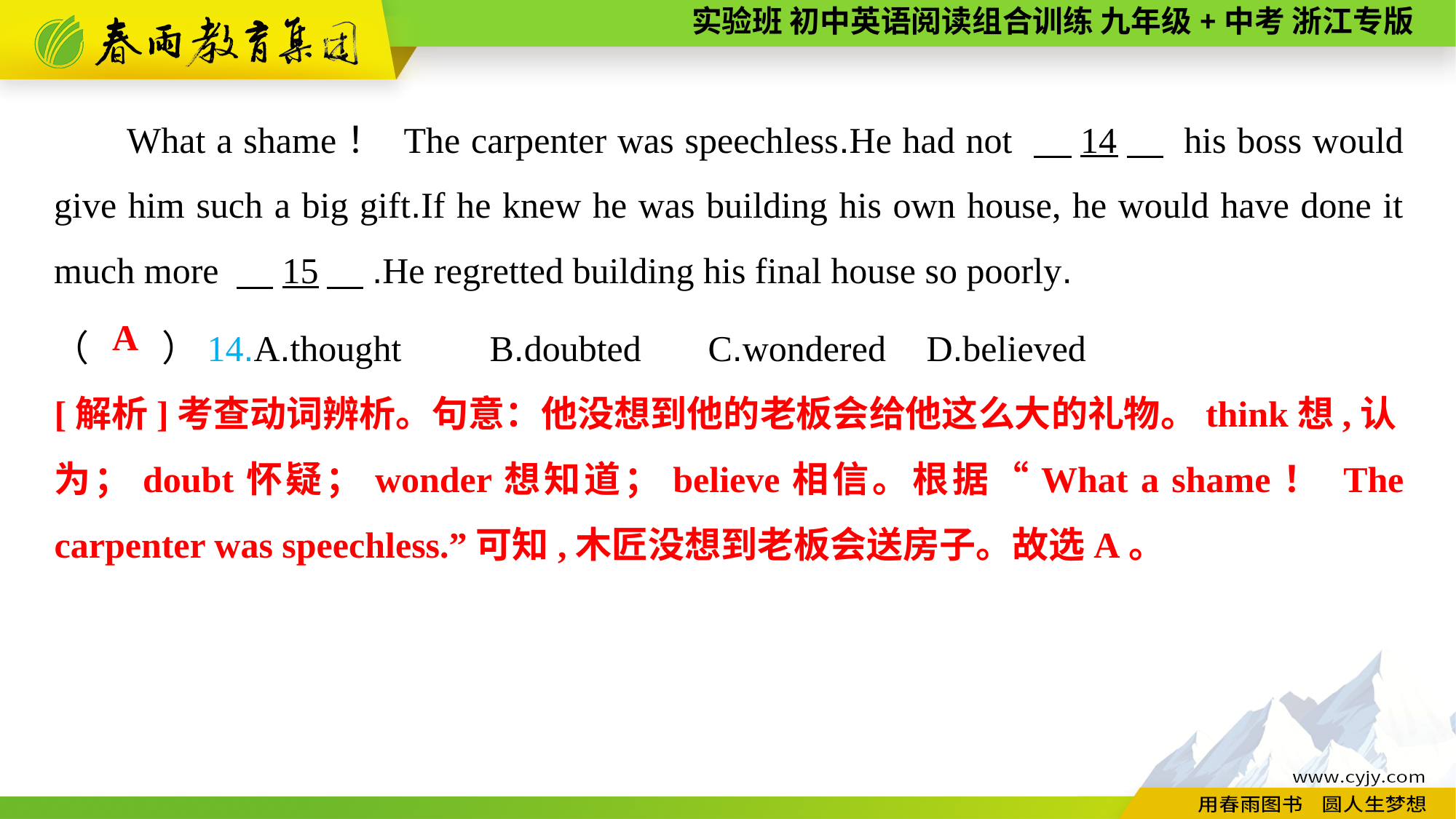

What a shame！ The carpenter was speechless.He had not 　14　 his boss would give him such a big gift.If he knew he was building his own house, he would have done it much more 　15　.He regretted building his final house so poorly.
（　　）14.A.thought	B.doubted	C.wondered	D.believed
A
[解析]考查动词辨析。句意：他没想到他的老板会给他这么大的礼物。think想,认
为；doubt怀疑；wonder想知道；believe相信。根据“What a shame！ The carpenter was speechless.”可知,木匠没想到老板会送房子。故选A。